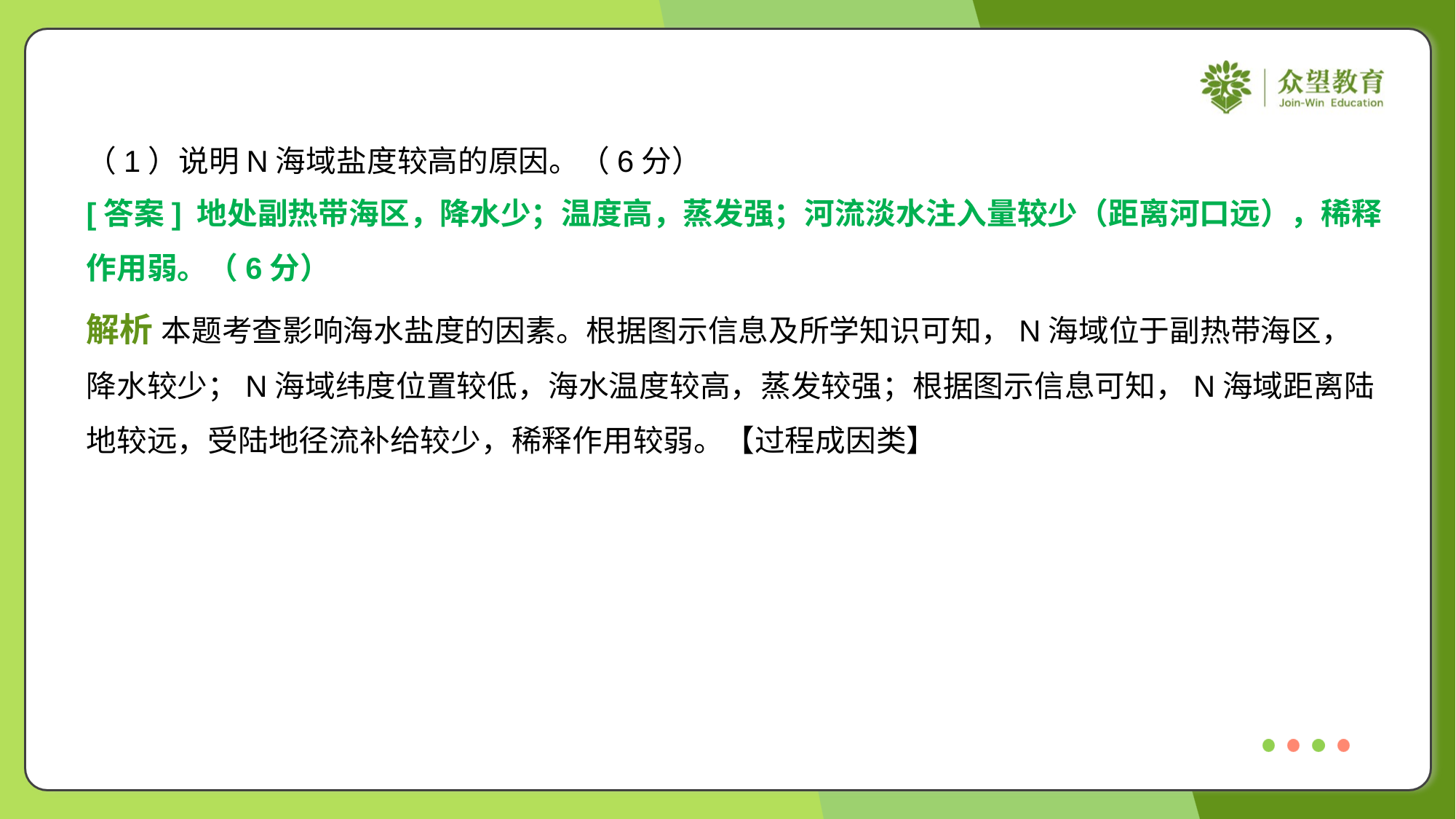

（1）说明N海域盐度较高的原因。（6分）
[答案] 地处副热带海区，降水少；温度高，蒸发强；河流淡水注入量较少（距离河口远），稀释
作用弱。（6分）
解析 本题考查影响海水盐度的因素。根据图示信息及所学知识可知，N海域位于副热带海区，
降水较少；N海域纬度位置较低，海水温度较高，蒸发较强；根据图示信息可知，N海域距离陆
地较远，受陆地径流补给较少，稀释作用较弱。【过程成因类】